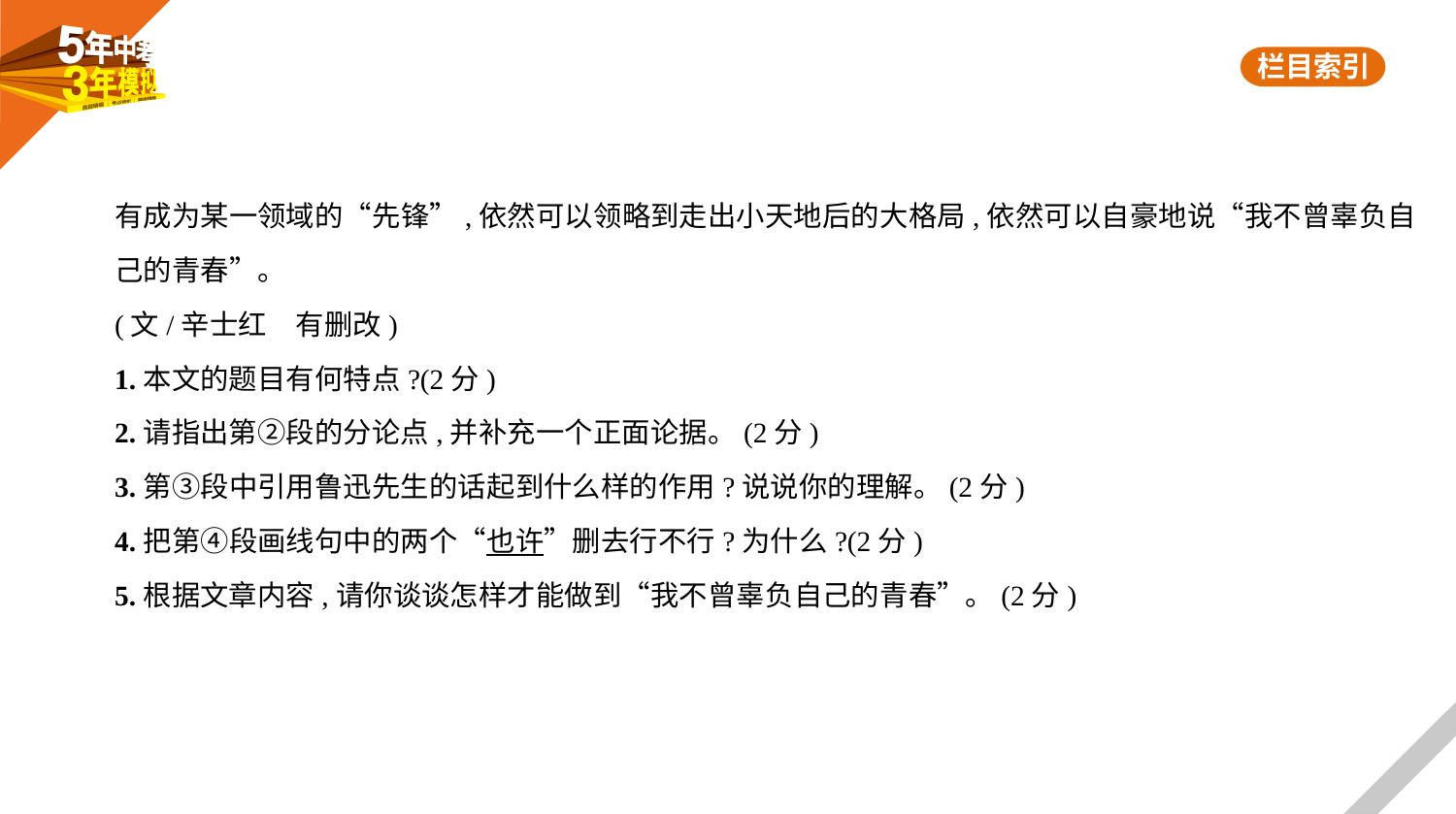

有成为某一领域的“先锋”,依然可以领略到走出小天地后的大格局,依然可以自豪地说“我不曾辜负自
己的青春”。
(文/辛士红　有删改)
1.本文的题目有何特点?(2分)
2.请指出第②段的分论点,并补充一个正面论据。(2分)
3.第③段中引用鲁迅先生的话起到什么样的作用?说说你的理解。(2分)
4.把第④段画线句中的两个“也许”删去行不行?为什么?(2分)
5.根据文章内容,请你谈谈怎样才能做到“我不曾辜负自己的青春”。(2分)